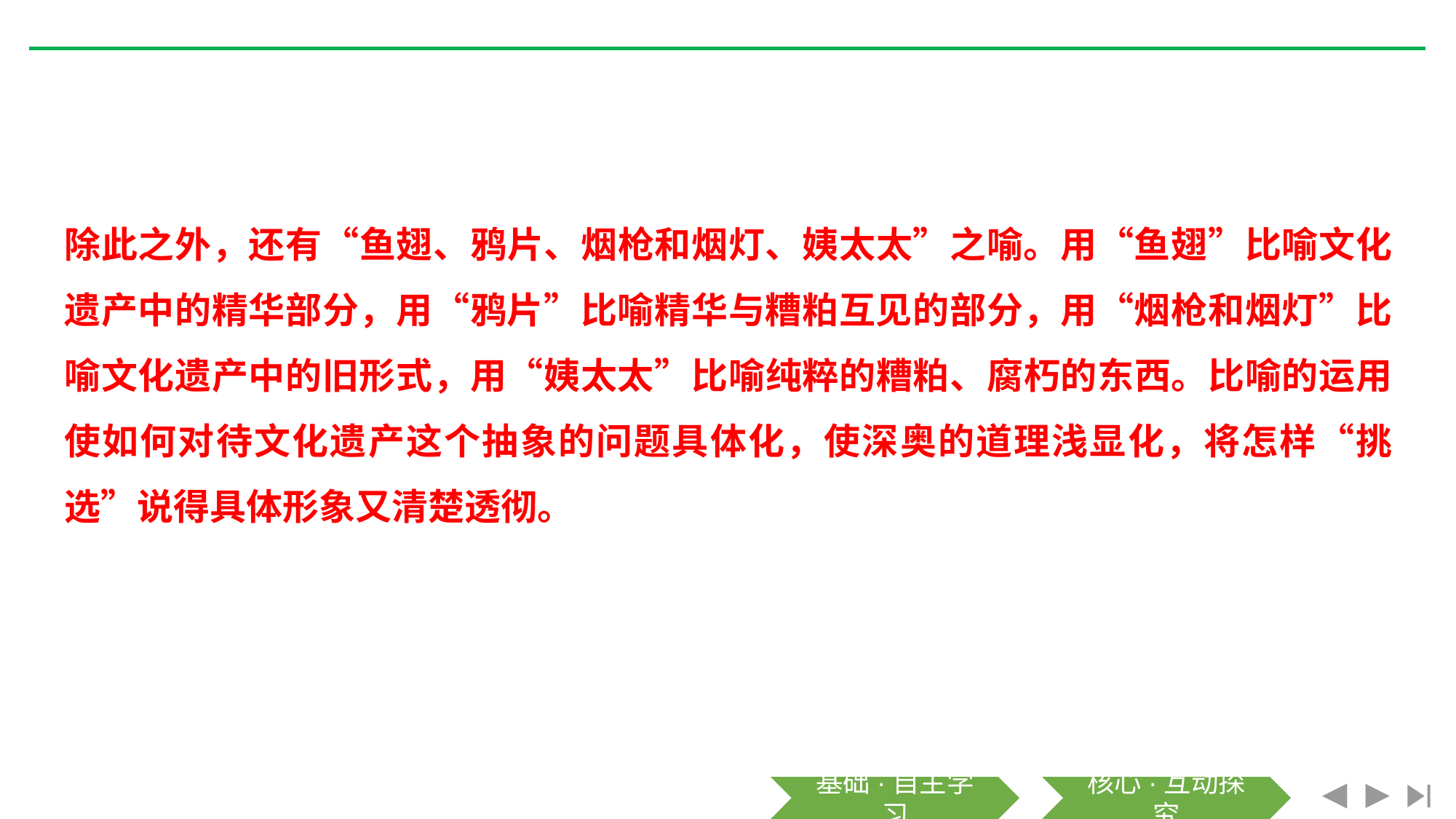

除此之外，还有“鱼翅、鸦片、烟枪和烟灯、姨太太”之喻。用“鱼翅”比喻文化遗产中的精华部分，用“鸦片”比喻精华与糟粕互见的部分，用“烟枪和烟灯”比喻文化遗产中的旧形式，用“姨太太”比喻纯粹的糟粕、腐朽的东西。比喻的运用使如何对待文化遗产这个抽象的问题具体化，使深奥的道理浅显化，将怎样“挑选”说得具体形象又清楚透彻。